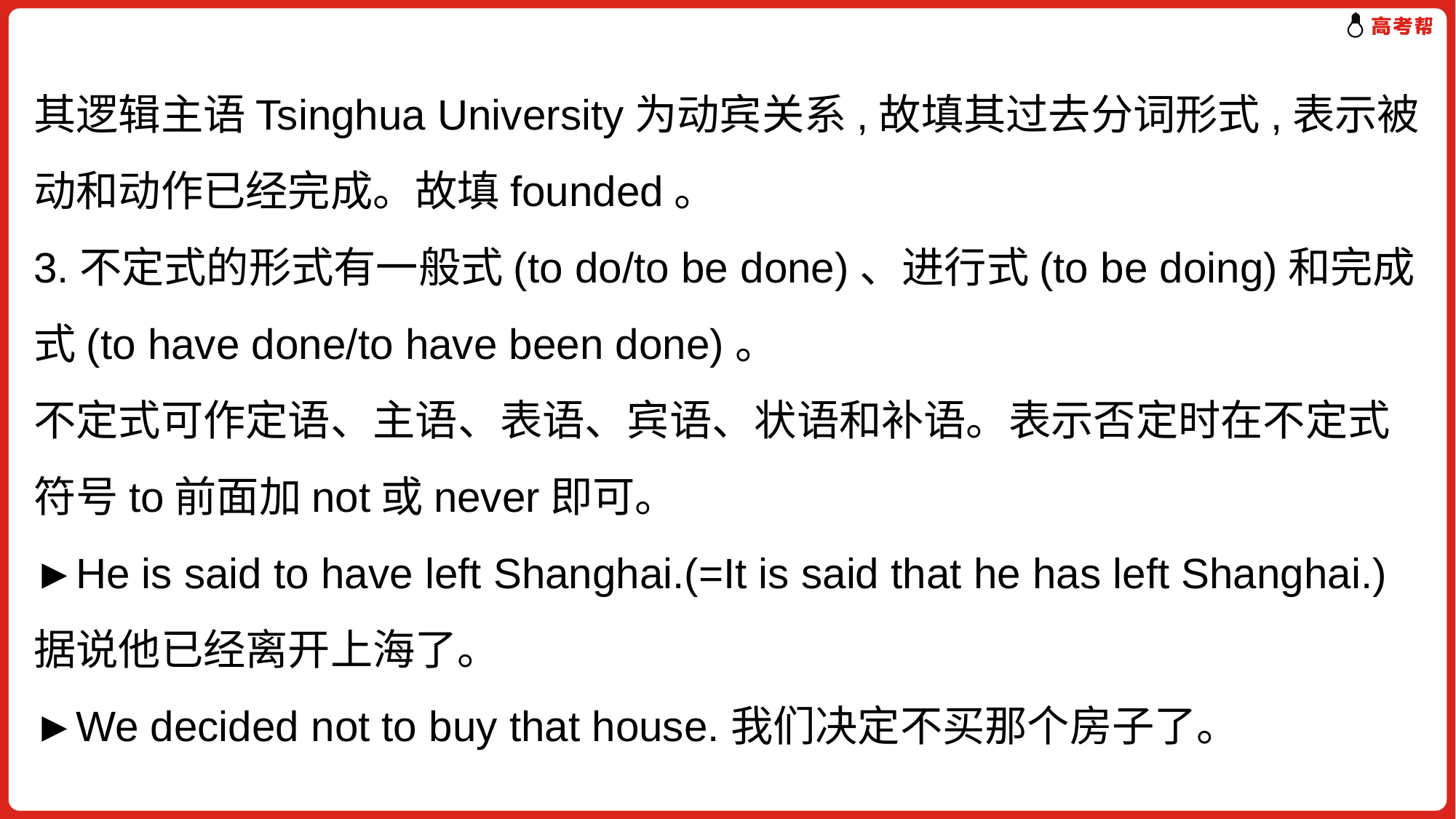

其逻辑主语Tsinghua University为动宾关系,故填其过去分词形式,表示被动和动作已经完成。故填founded。
3.不定式的形式有一般式(to do/to be done)、进行式(to be doing)和完成式(to have done/to have been done)。
不定式可作定语、主语、表语、宾语、状语和补语。表示否定时在不定式符号to前面加not或never即可。
►He is said to have left Shanghai.(=It is said that he has left Shanghai.)据说他已经离开上海了。
►We decided not to buy that house.我们决定不买那个房子了。